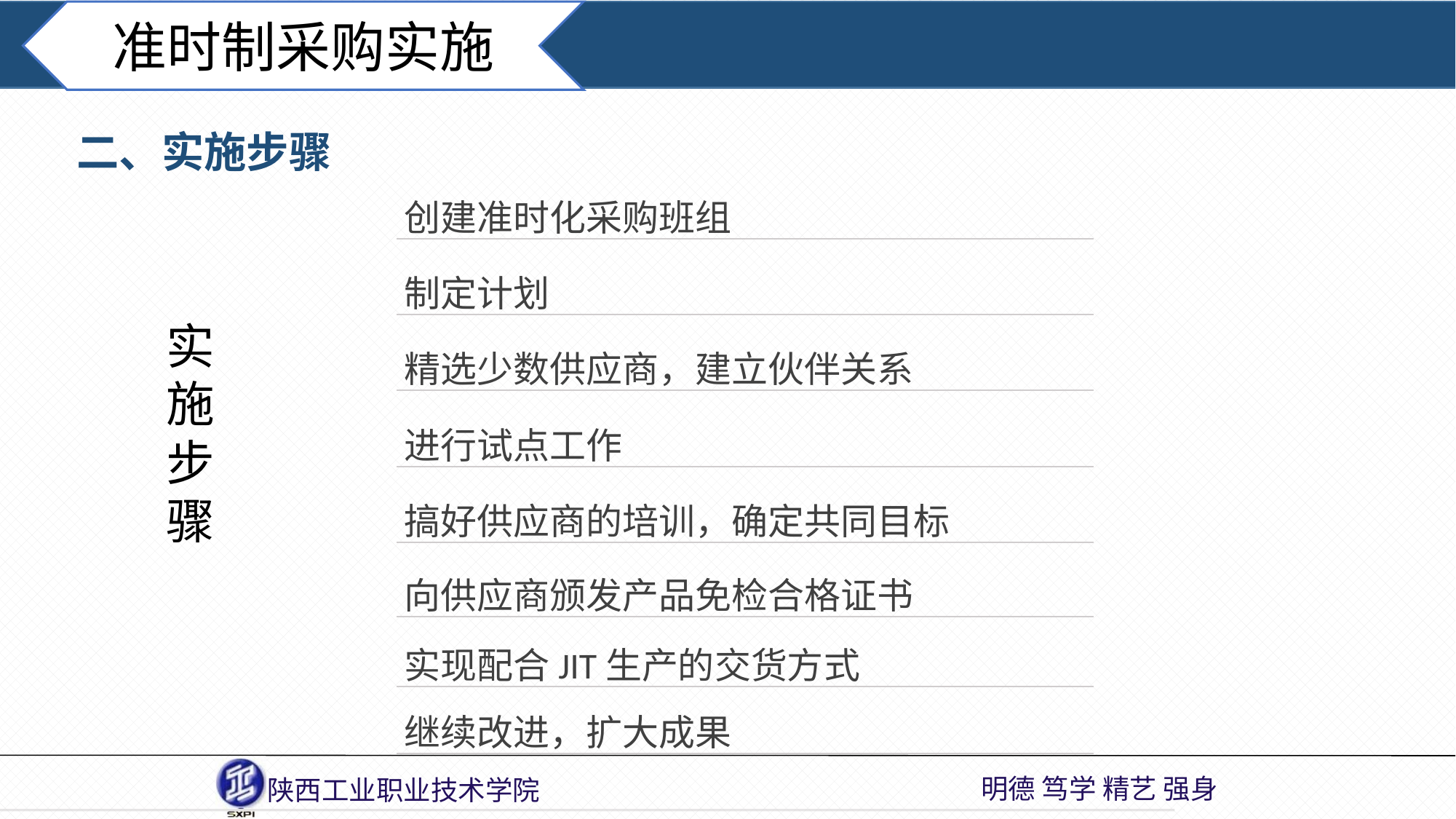

准时制采购实施
二、实施步骤

创建准时化采购班组
制定计划
实施步骤
精选少数供应商，建立伙伴关系
进行试点工作
搞好供应商的培训，确定共同目标
向供应商颁发产品免检合格证书
实现配合JIT生产的交货方式
继续改进，扩大成果